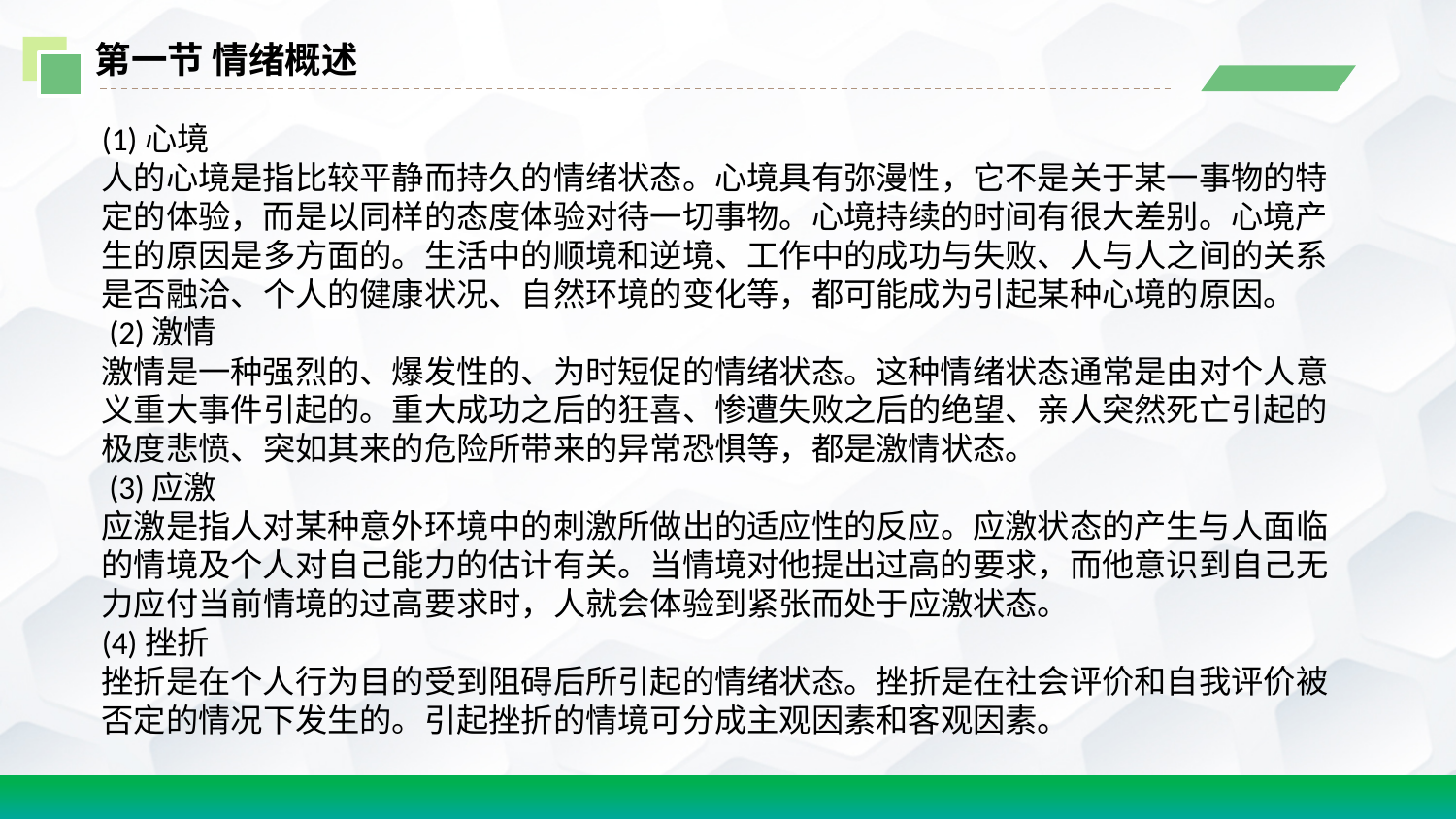

第一节 情绪概述
(1)心境
人的心境是指比较平静而持久的情绪状态。心境具有弥漫性，它不是关于某一事物的特定的体验，而是以同样的态度体验对待一切事物。心境持续的时间有很大差别。心境产生的原因是多方面的。生活中的顺境和逆境、工作中的成功与失败、人与人之间的关系是否融洽、个人的健康状况、自然环境的变化等，都可能成为引起某种心境的原因。
 (2)激情
激情是一种强烈的、爆发性的、为时短促的情绪状态。这种情绪状态通常是由对个人意义重大事件引起的。重大成功之后的狂喜、惨遭失败之后的绝望、亲人突然死亡引起的极度悲愤、突如其来的危险所带来的异常恐惧等，都是激情状态。
 (3)应激
应激是指人对某种意外环境中的刺激所做出的适应性的反应。应激状态的产生与人面临的情境及个人对自己能力的估计有关。当情境对他提出过高的要求，而他意识到自己无力应付当前情境的过高要求时，人就会体验到紧张而处于应激状态。
(4)挫折
挫折是在个人行为目的受到阻碍后所引起的情绪状态。挫折是在社会评价和自我评价被否定的情况下发生的。引起挫折的情境可分成主观因素和客观因素。